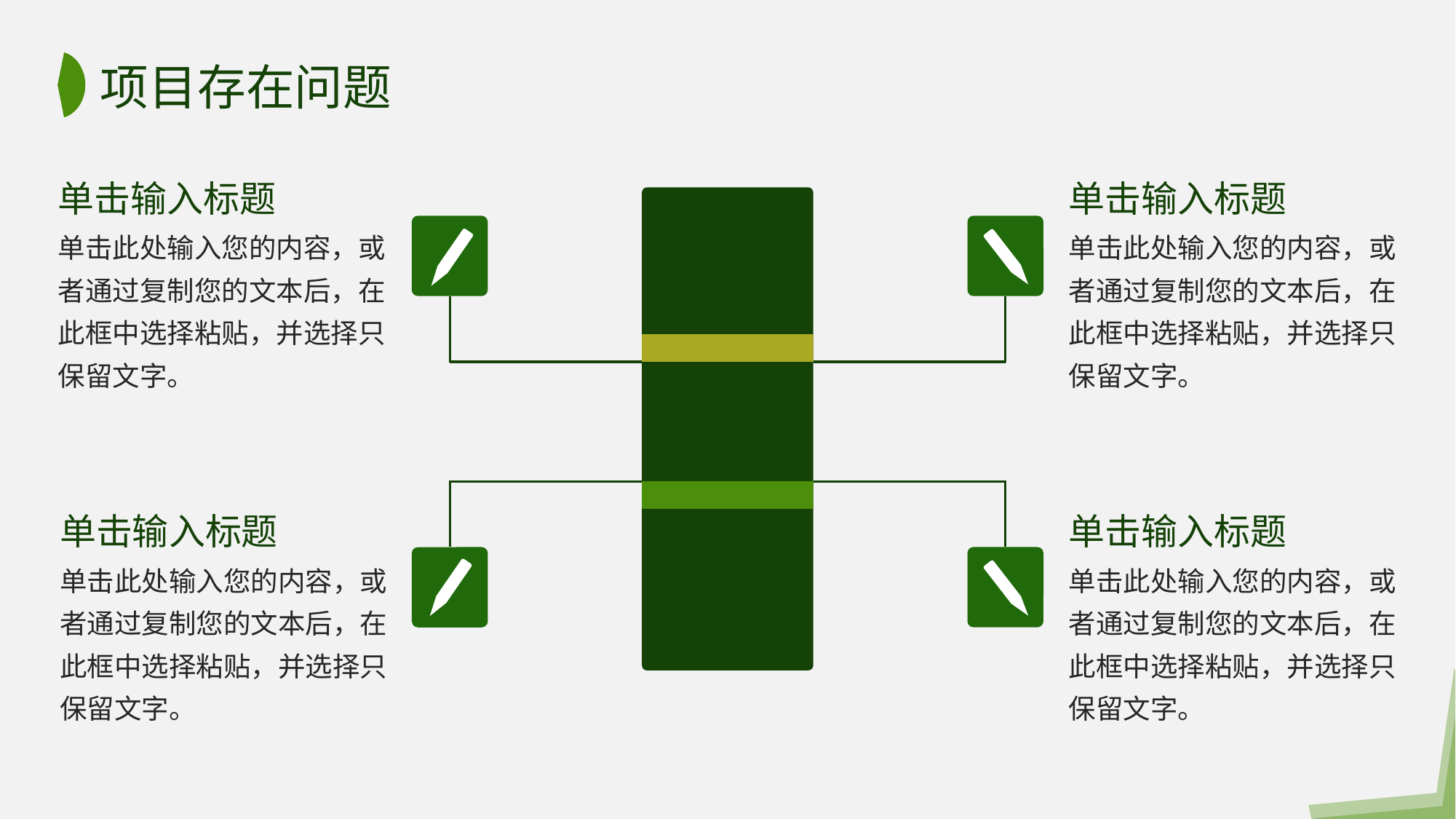

项目存在问题
单击输入标题
单击此处输入您的内容，或者通过复制您的文本后，在此框中选择粘贴，并选择只保留文字。
单击输入标题
单击此处输入您的内容，或者通过复制您的文本后，在此框中选择粘贴，并选择只保留文字。

单击输入标题
单击此处输入您的内容，或者通过复制您的文本后，在此框中选择粘贴，并选择只保留文字。
单击输入标题
单击此处输入您的内容，或者通过复制您的文本后，在此框中选择粘贴，并选择只保留文字。